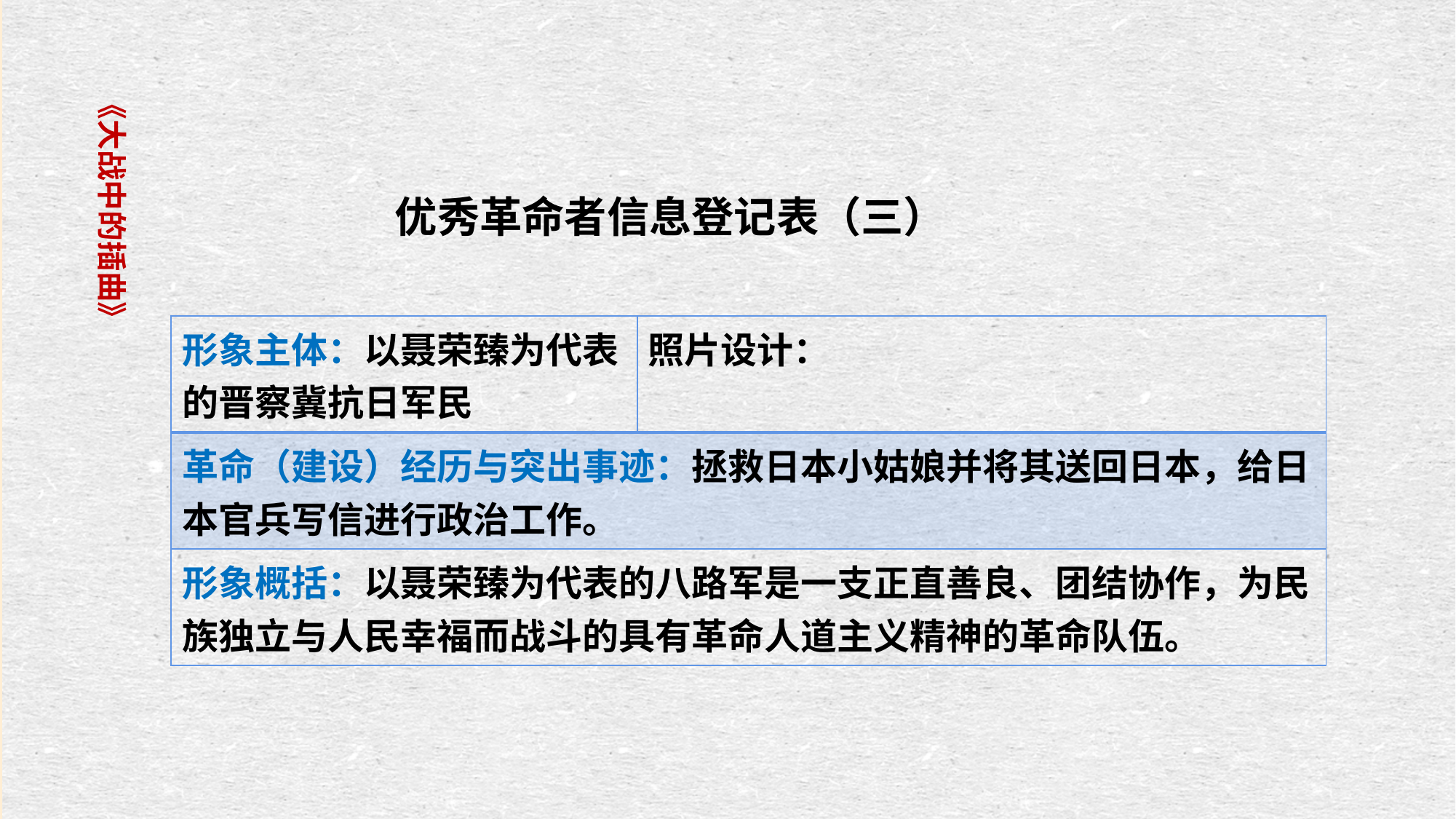

《大战中的插曲》
优秀革命者信息登记表（三）
| 形象主体：以聂荣臻为代表的晋察冀抗日军民 | 照片设计： |
| --- | --- |
| 革命（建设）经历与突出事迹：拯救日本小姑娘并将其送回日本，给日本官兵写信进行政治工作。 |  |
| 形象概括：以聂荣臻为代表的八路军是一支正直善良、团结协作，为民族独立与人民幸福而战斗的具有革命人道主义精神的革命队伍。 |  |